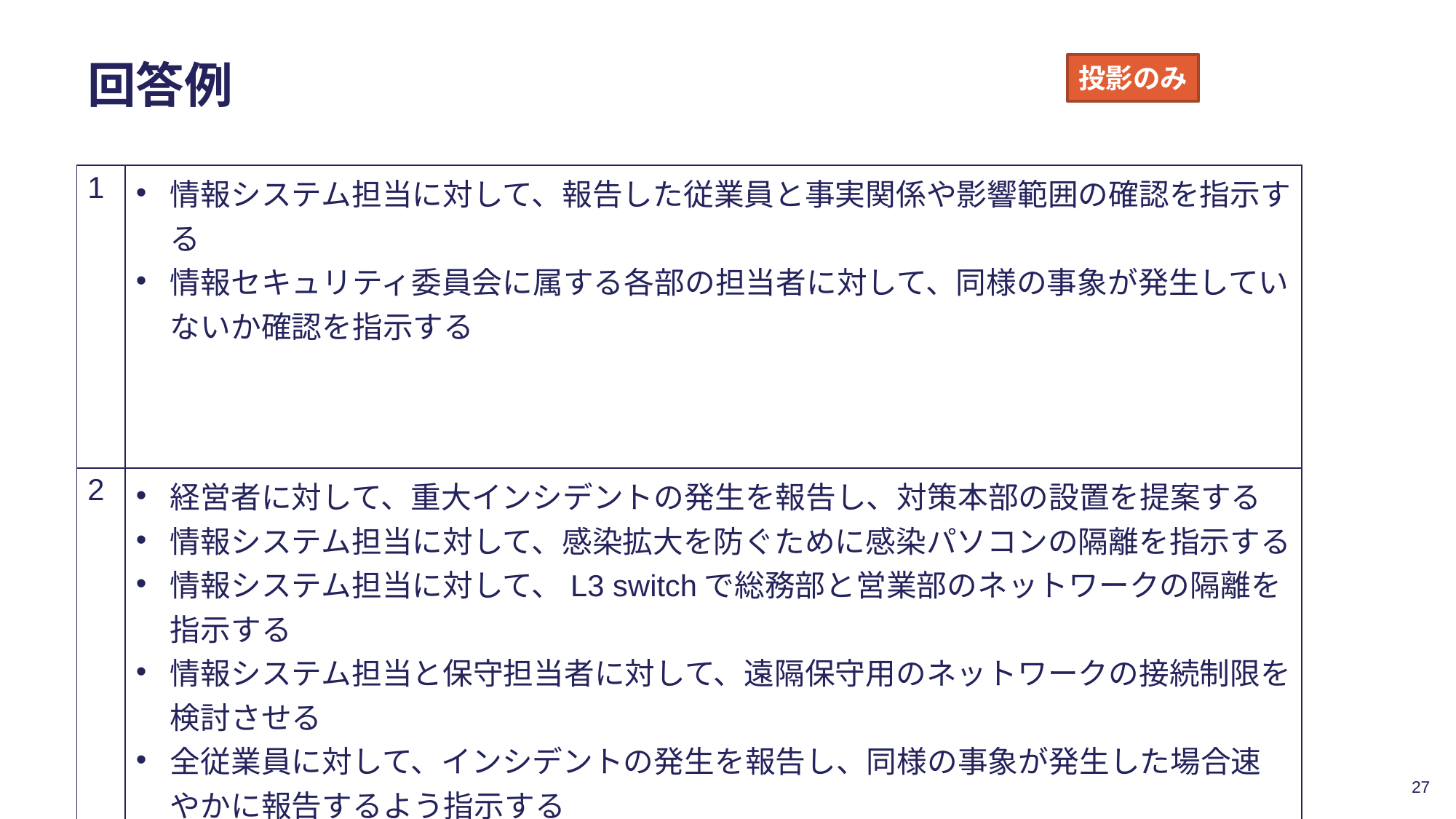

# 回答例
投影のみ
| 1 | 情報システム担当に対して、報告した従業員と事実関係や影響範囲の確認を指示する 情報セキュリティ委員会に属する各部の担当者に対して、同様の事象が発生していないか確認を指示する |
| --- | --- |
| 2 | 経営者に対して、重大インシデントの発生を報告し、対策本部の設置を提案する 情報システム担当に対して、感染拡大を防ぐために感染パソコンの隔離を指示する 情報システム担当に対して、L3 switchで総務部と営業部のネットワークの隔離を指示する 情報システム担当と保守担当者に対して、遠隔保守用のネットワークの接続制限を検討させる 全従業員に対して、インシデントの発生を報告し、同様の事象が発生した場合速やかに報告するよう指示する 外部セキュリティベンダに対して、緊急対応を相談する |
27